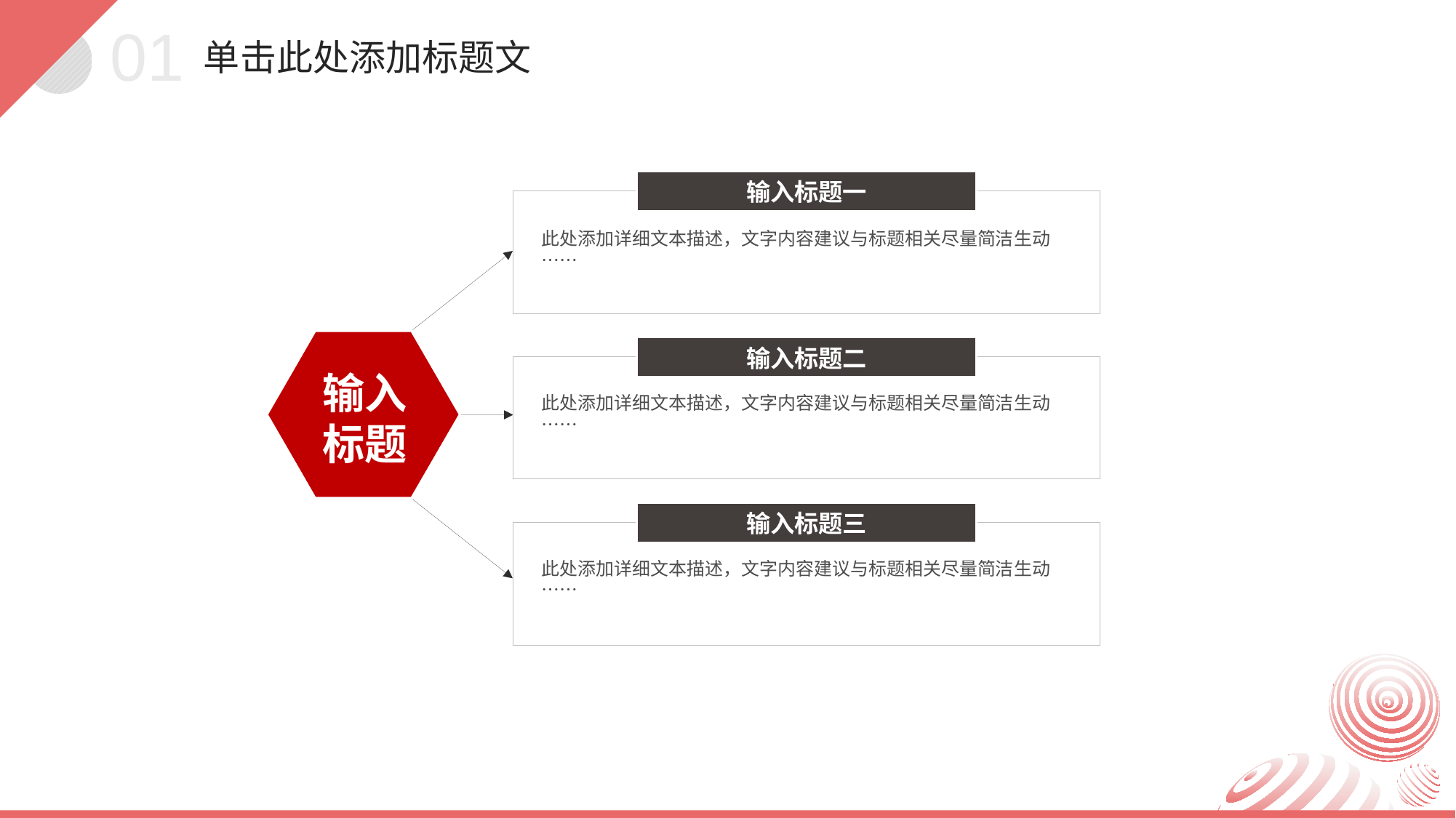

01
单击此处添加标题文

输入标题一

此处添加详细文本描述，文字内容建议与标题相关尽量简洁生动……

输入标题二

此处添加详细文本描述，文字内容建议与标题相关尽量简洁生动……
输入标题

输入标题三

此处添加详细文本描述，文字内容建议与标题相关尽量简洁生动……